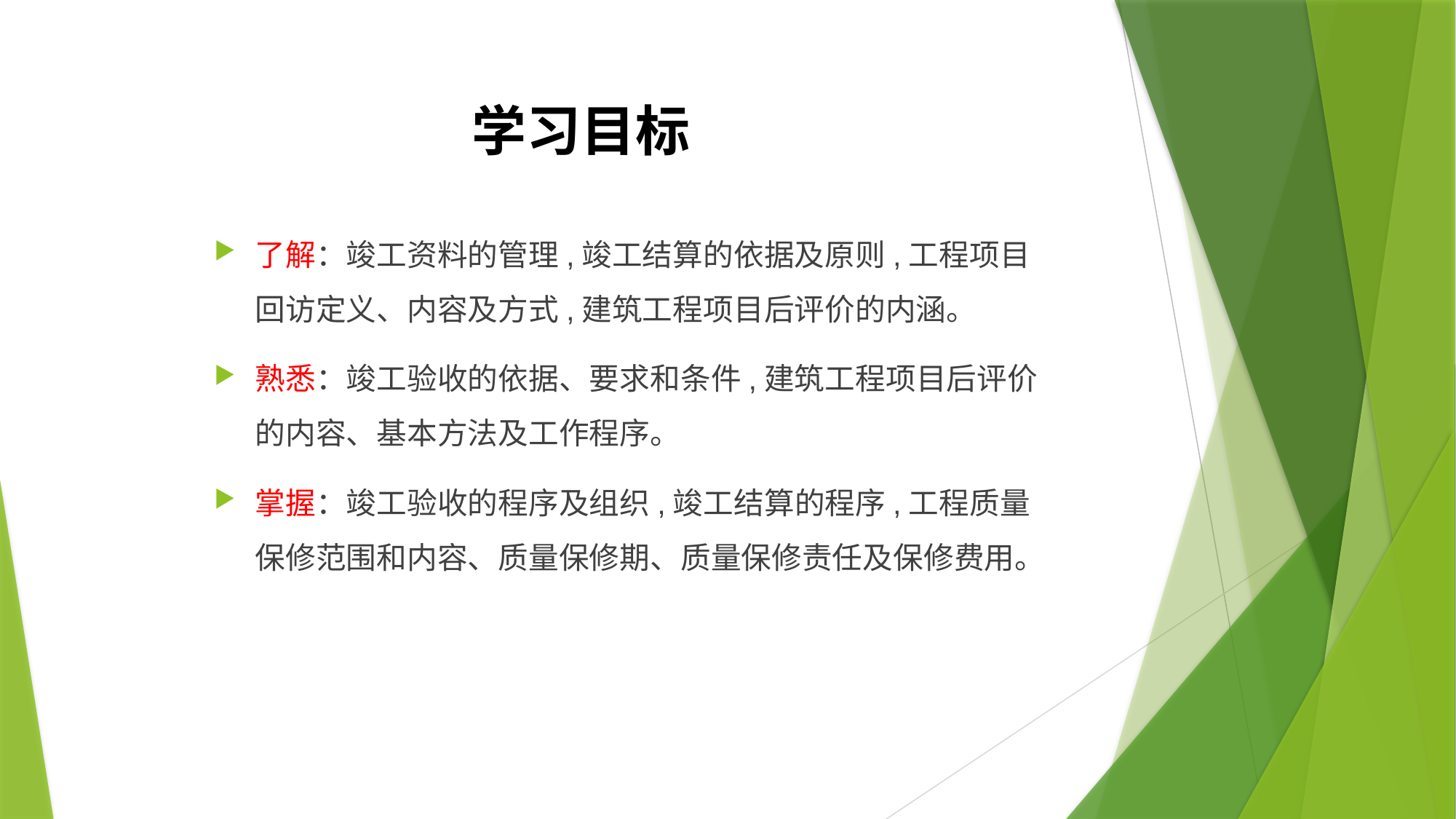

# 学习目标
了解：竣工资料的管理,竣工结算的依据及原则,工程项目回访定义、内容及方式,建筑工程项目后评价的内涵。
熟悉：竣工验收的依据、要求和条件,建筑工程项目后评价的内容、基本方法及工作程序。
掌握：竣工验收的程序及组织,竣工结算的程序,工程质量保修范围和内容、质量保修期、质量保修责任及保修费用。